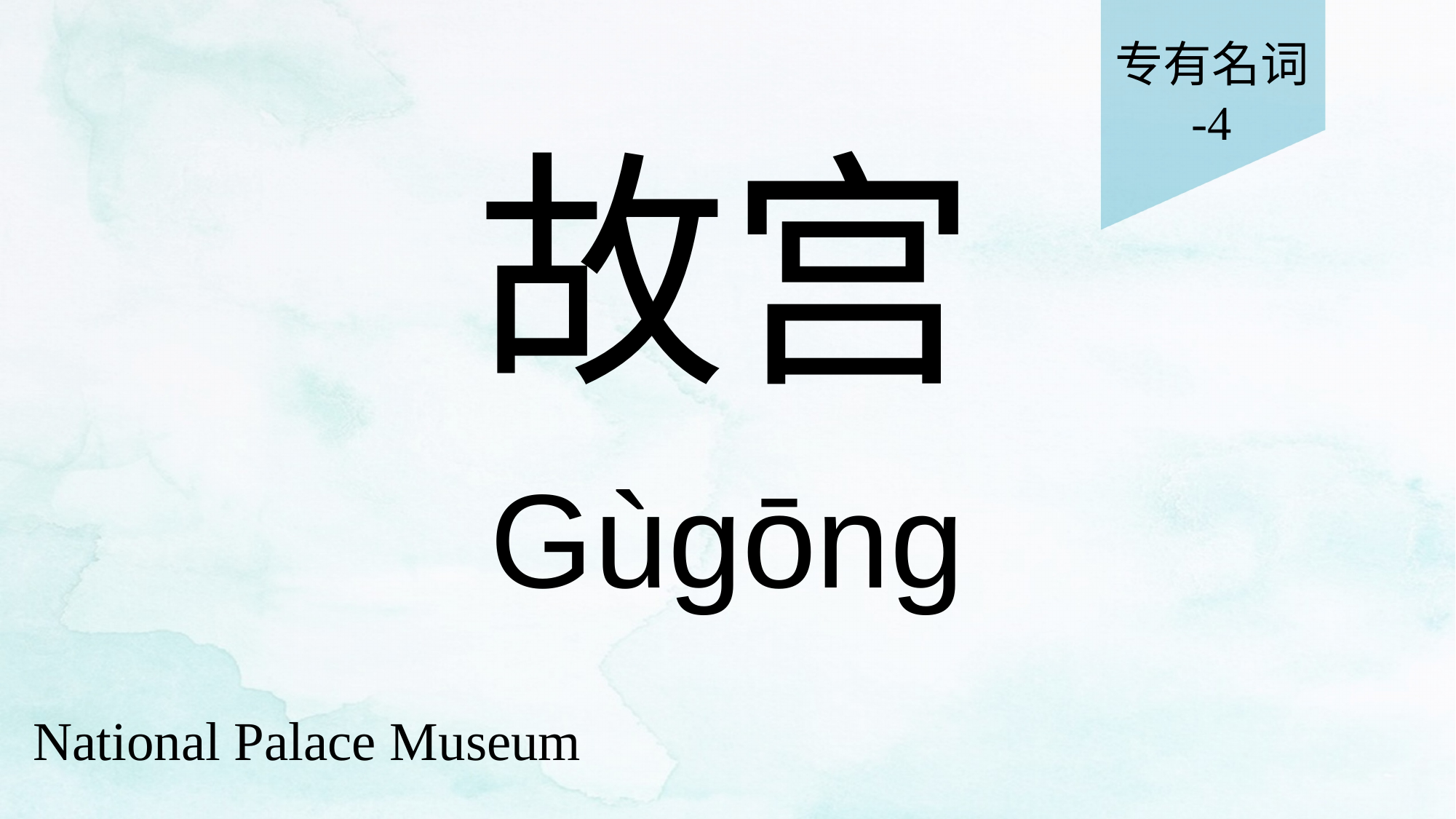

专有名词
-4
# 故宫
Gùgōng
National Palace Museum